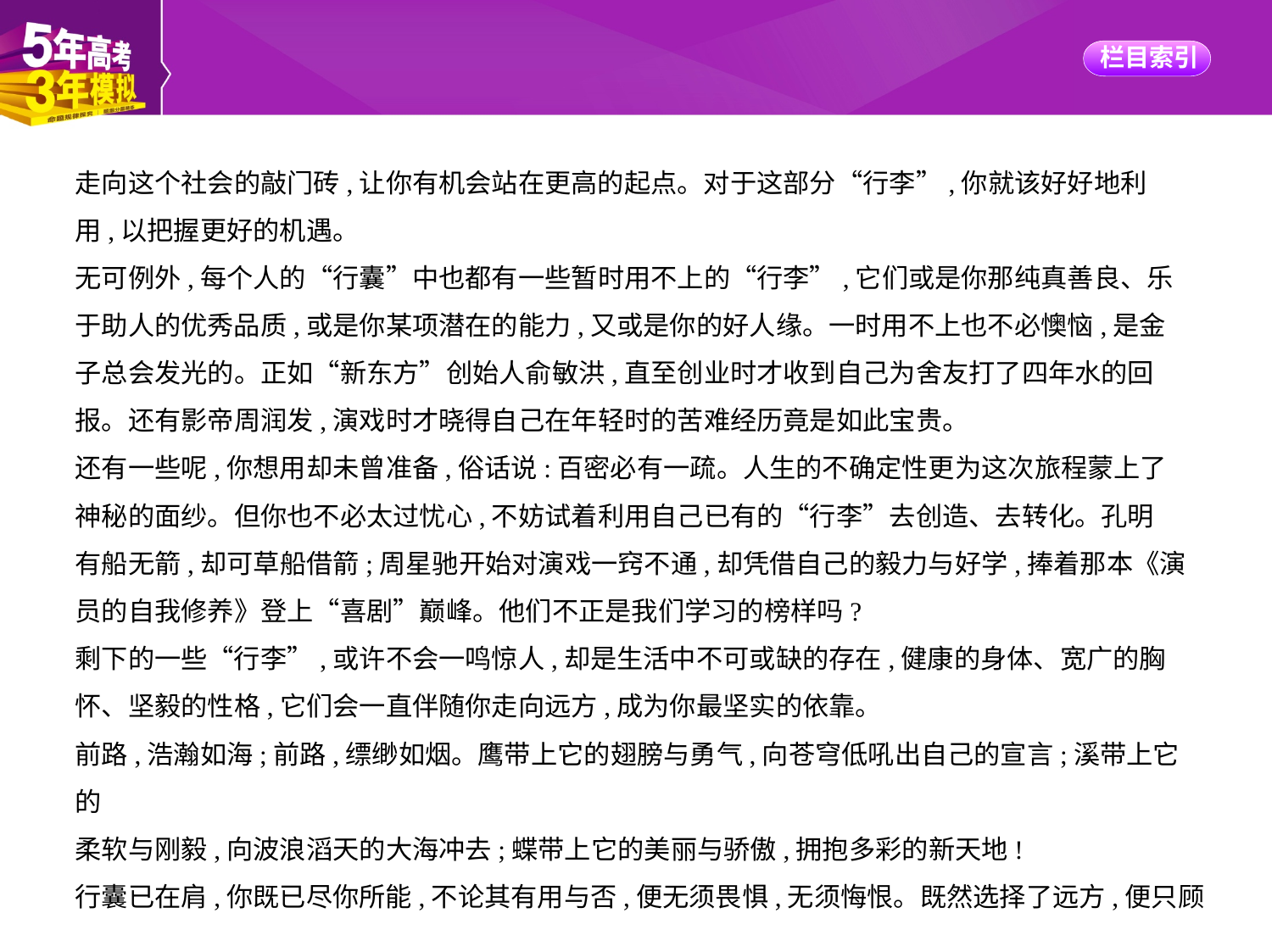

走向这个社会的敲门砖,让你有机会站在更高的起点。对于这部分“行李”,你就该好好地利
用,以把握更好的机遇。
无可例外,每个人的“行囊”中也都有一些暂时用不上的“行李”,它们或是你那纯真善良、乐
于助人的优秀品质,或是你某项潜在的能力,又或是你的好人缘。一时用不上也不必懊恼,是金
子总会发光的。正如“新东方”创始人俞敏洪,直至创业时才收到自己为舍友打了四年水的回
报。还有影帝周润发,演戏时才晓得自己在年轻时的苦难经历竟是如此宝贵。
还有一些呢,你想用却未曾准备,俗话说:百密必有一疏。人生的不确定性更为这次旅程蒙上了
神秘的面纱。但你也不必太过忧心,不妨试着利用自己已有的“行李”去创造、去转化。孔明
有船无箭,却可草船借箭;周星驰开始对演戏一窍不通,却凭借自己的毅力与好学,捧着那本《演
员的自我修养》登上“喜剧”巅峰。他们不正是我们学习的榜样吗?
剩下的一些“行李”,或许不会一鸣惊人,却是生活中不可或缺的存在,健康的身体、宽广的胸
怀、坚毅的性格,它们会一直伴随你走向远方,成为你最坚实的依靠。
前路,浩瀚如海;前路,缥缈如烟。鹰带上它的翅膀与勇气,向苍穹低吼出自己的宣言;溪带上它的
柔软与刚毅,向波浪滔天的大海冲去;蝶带上它的美丽与骄傲,拥抱多彩的新天地!
行囊已在肩,你既已尽你所能,不论其有用与否,便无须畏惧,无须悔恨。既然选择了远方,便只顾